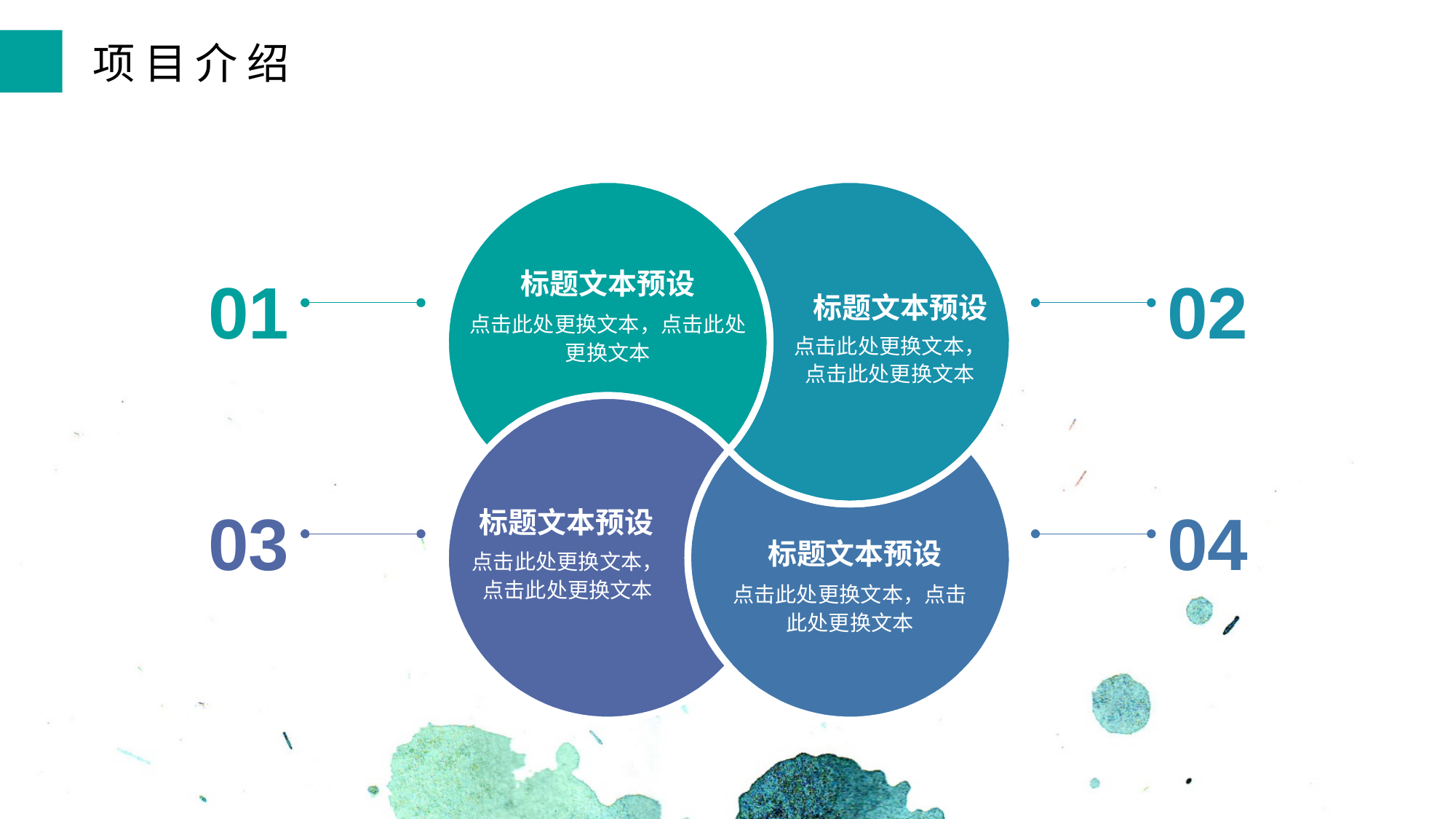

点击此处更换文本，点击此处更换文本
点击此处更换文本，点击此处更换文本
标题文本预设
01
02
标题文本预设
点击此处更换文本，点击此处更换文本
点击此处更换文本，点击此处更换文本
03
04
标题文本预设
标题文本预设